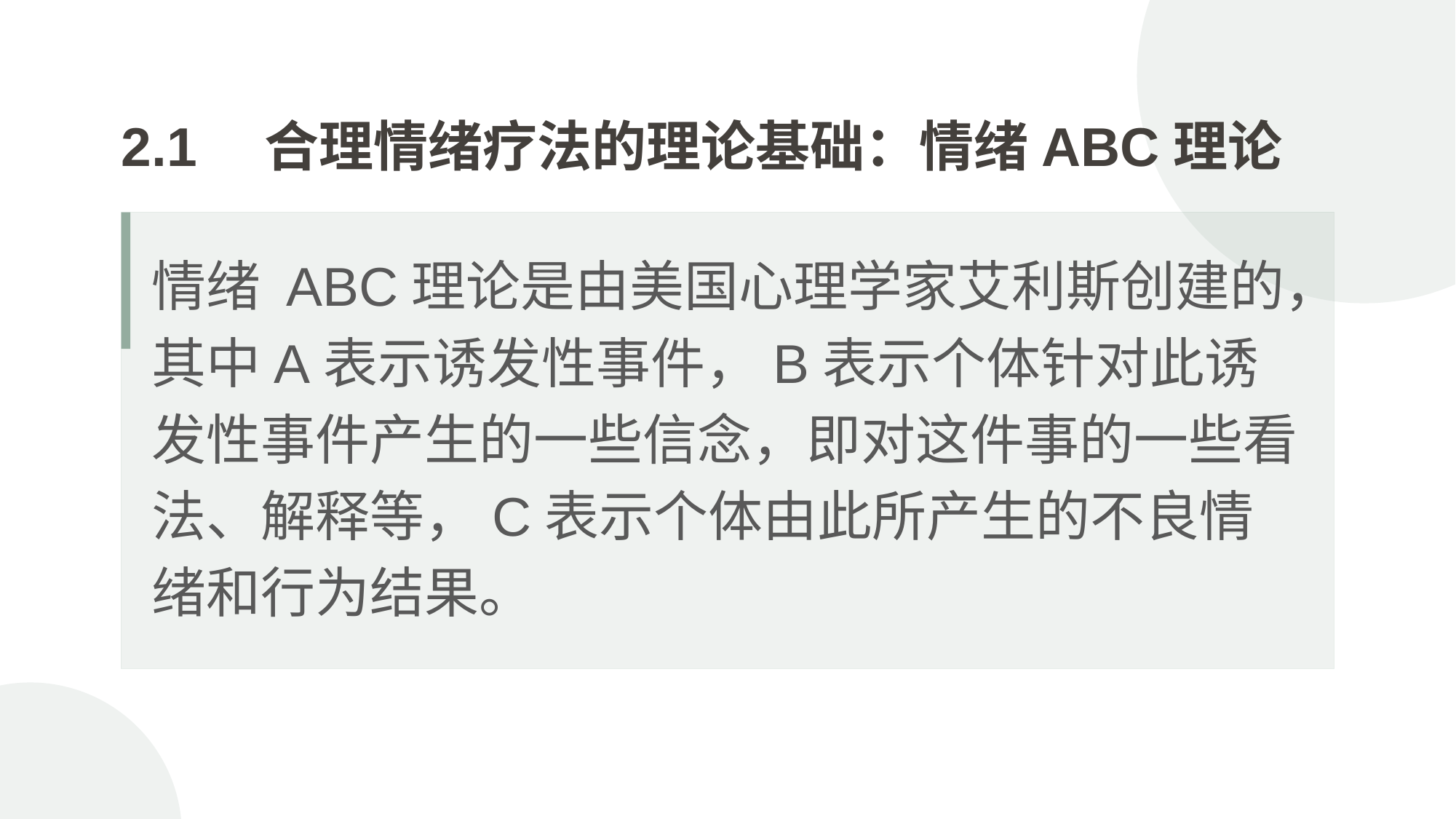

2.1　合理情绪疗法的理论基础：情绪ABC理论

情绪 ABC理论是由美国心理学家艾利斯创建的，其中A表示诱发性事件，B表示个体针对此诱发性事件产生的一些信念，即对这件事的一些看法、解释等，C表示个体由此所产生的不良情绪和行为结果。